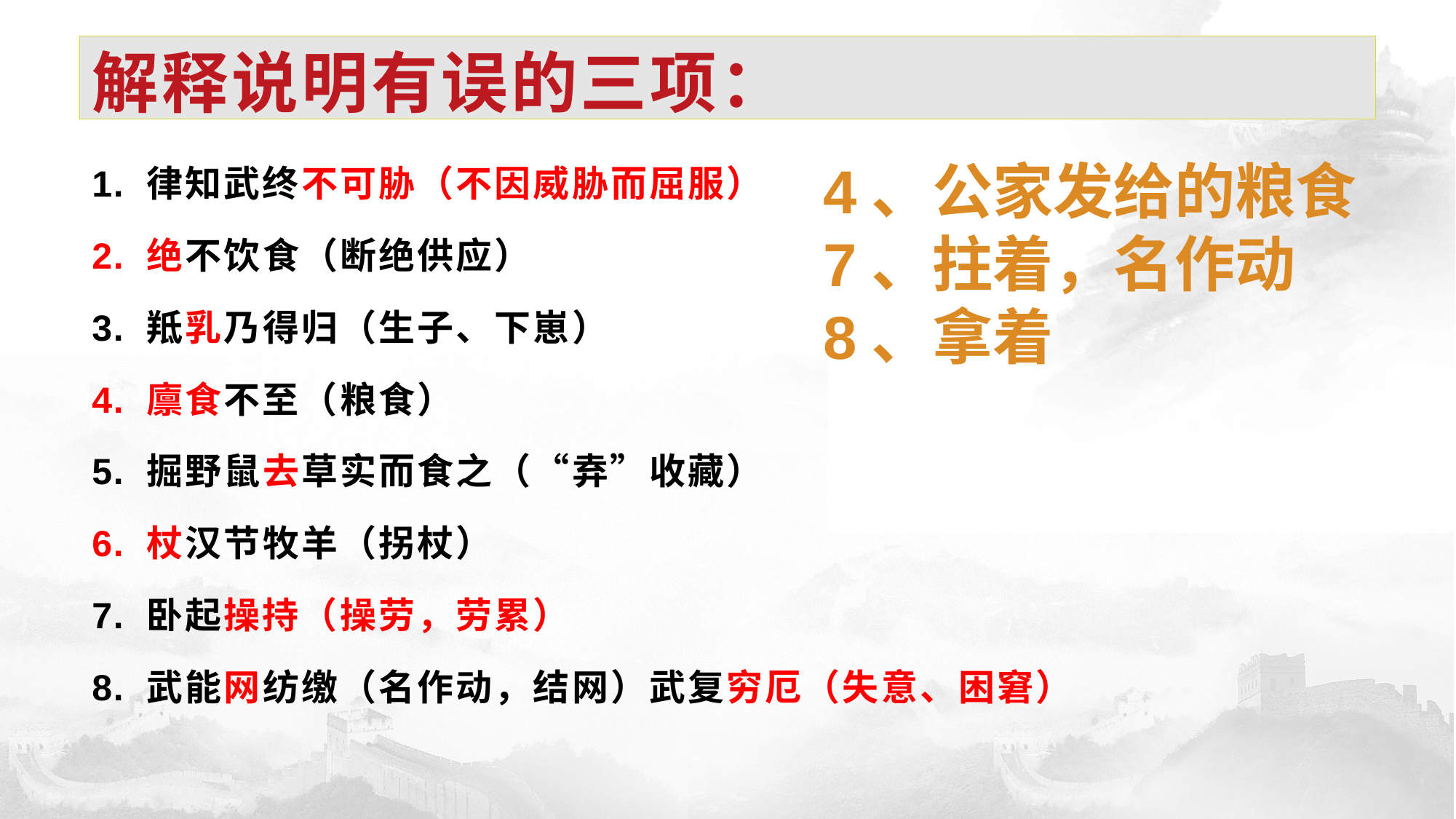

# 解释说明有误的三项：
律知武终不可胁（不因威胁而屈服）
绝不饮食（断绝供应）
羝乳乃得归（生子、下崽）
廪食不至（粮食）
掘野鼠去草实而食之（“弆”收藏）
杖汉节牧羊（拐杖）
卧起操持（操劳，劳累）
武能网纺缴（名作动，结网）武复穷厄（失意、困窘）

4、公家发给的粮食
7、拄着，名作动
8、拿着